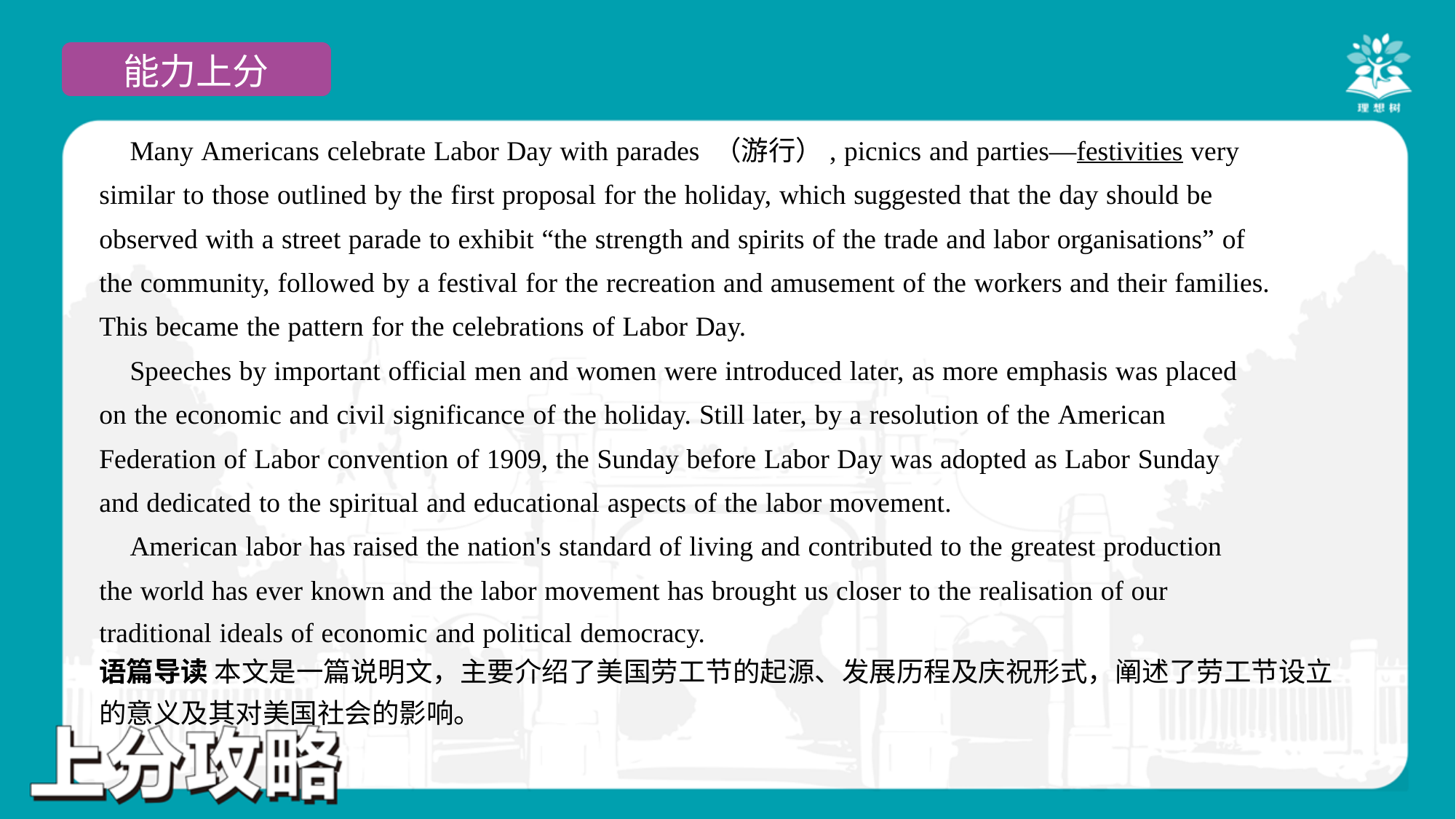

Many Americans celebrate Labor Day with parades （游行）, picnics and parties—festivities very
similar to those outlined by the first proposal for the holiday, which suggested that the day should be
observed with a street parade to exhibit “the strength and spirits of the trade and labor organisations” of
the community, followed by a festival for the recreation and amusement of the workers and their families.
This became the pattern for the celebrations of Labor Day.
    Speeches by important official men and women were introduced later, as more emphasis was placed
on the economic and civil significance of the holiday. Still later, by a resolution of the American
Federation of Labor convention of 1909, the Sunday before Labor Day was adopted as Labor Sunday
and dedicated to the spiritual and educational aspects of the labor movement.
    American labor has raised the nation's standard of living and contributed to the greatest production
the world has ever known and the labor movement has brought us closer to the realisation of our
traditional ideals of economic and political democracy.#7
语篇导读 本文是一篇说明文，主要介绍了美国劳工节的起源、发展历程及庆祝形式，阐述了劳工节设立
的意义及其对美国社会的影响。